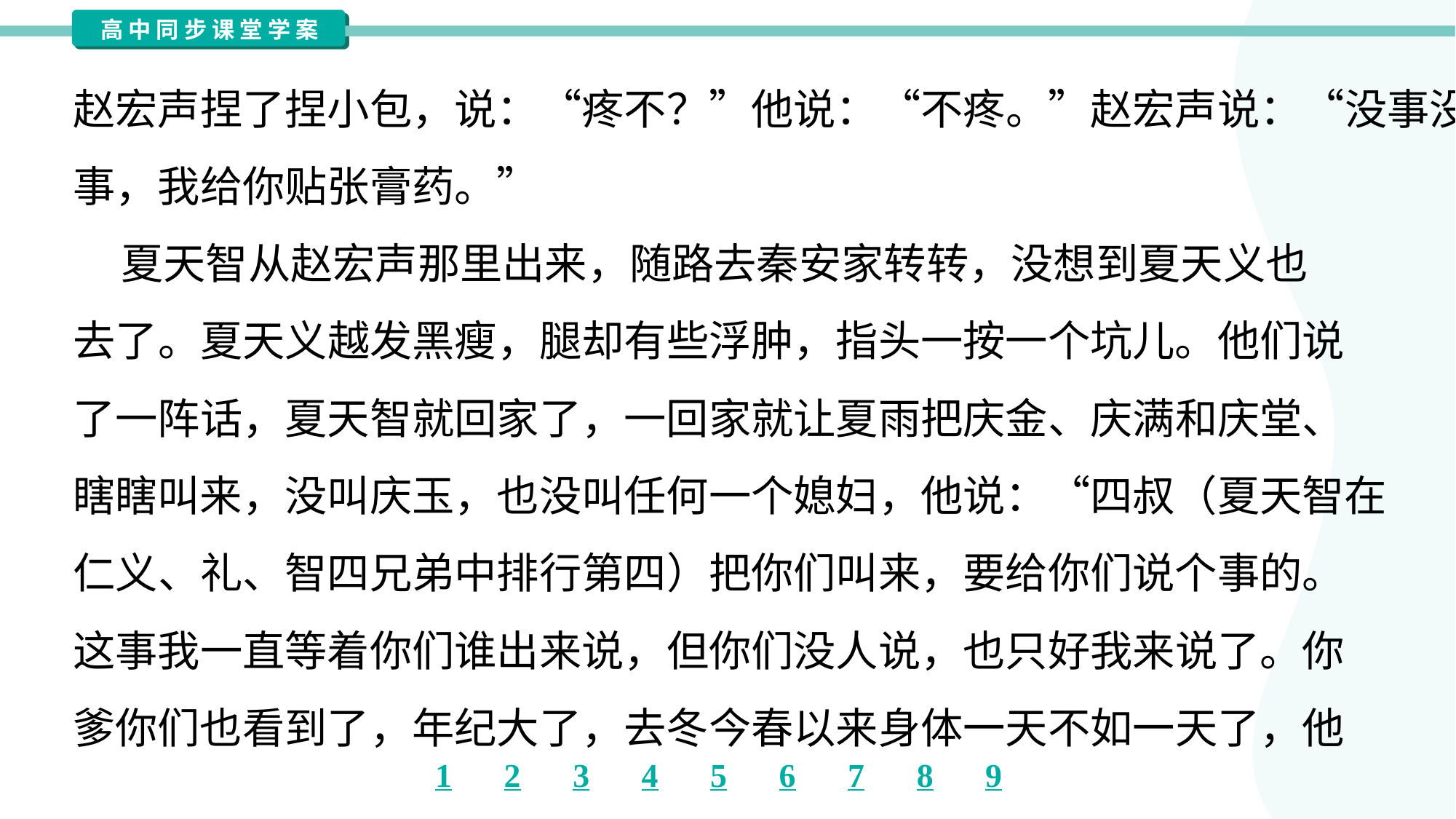

赵宏声捏了捏小包，说：“疼不？”他说：“不疼。”赵宏声说：“没事没
事，我给你贴张膏药。”
    夏天智从赵宏声那里出来，随路去秦安家转转，没想到夏天义也
去了。夏天义越发黑瘦，腿却有些浮肿，指头一按一个坑儿。他们说
了一阵话，夏天智就回家了，一回家就让夏雨把庆金、庆满和庆堂、
瞎瞎叫来，没叫庆玉，也没叫任何一个媳妇，他说：“四叔（夏天智在
仁义、礼、智四兄弟中排行第四）把你们叫来，要给你们说个事的。
这事我一直等着你们谁出来说，但你们没人说，也只好我来说了。你
爹你们也看到了，年纪大了，去冬今春以来身体一天不如一天了，他